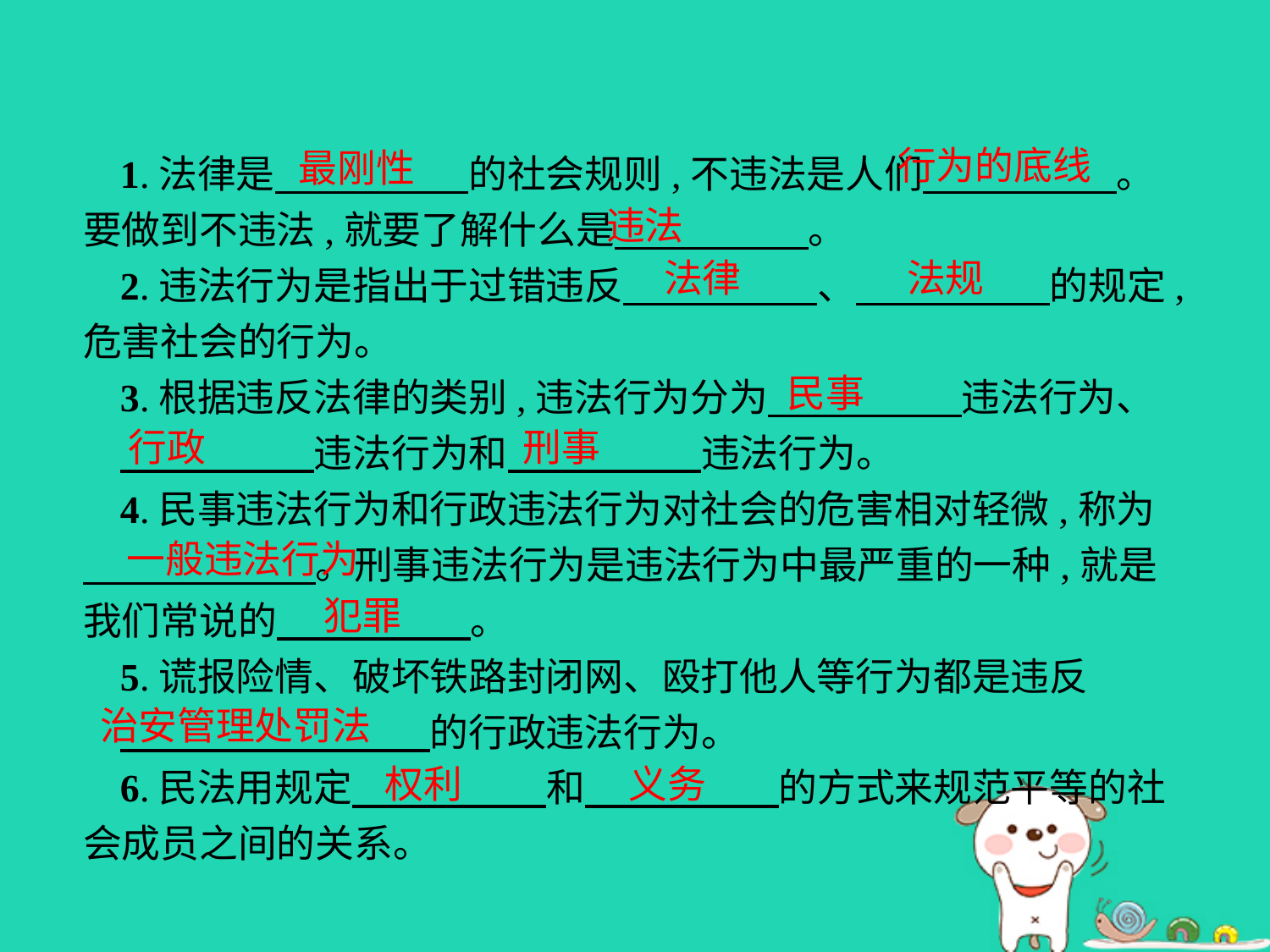

行为的底线
最刚性
1.法律是　　　　　的社会规则,不违法是人们　　　　　。要做到不违法,就要了解什么是　　　　　。
2.违法行为是指出于过错违反　　　　　、　　　　　的规定,危害社会的行为。
3.根据违反法律的类别,违法行为分为　　　　　违法行为、
　　　　　违法行为和　　　　　违法行为。
4.民事违法行为和行政违法行为对社会的危害相对轻微,称为　　　　　　。刑事违法行为是违法行为中最严重的一种,就是我们常说的　　　　　。
5.谎报险情、破坏铁路封闭网、殴打他人等行为都是违反
　　　　　　　　的行政违法行为。
6.民法用规定　　　　　和　　　　　的方式来规范平等的社会成员之间的关系。
违法
法规
法律
民事
行政
刑事
一般违法行为
犯罪
治安管理处罚法
权利
义务